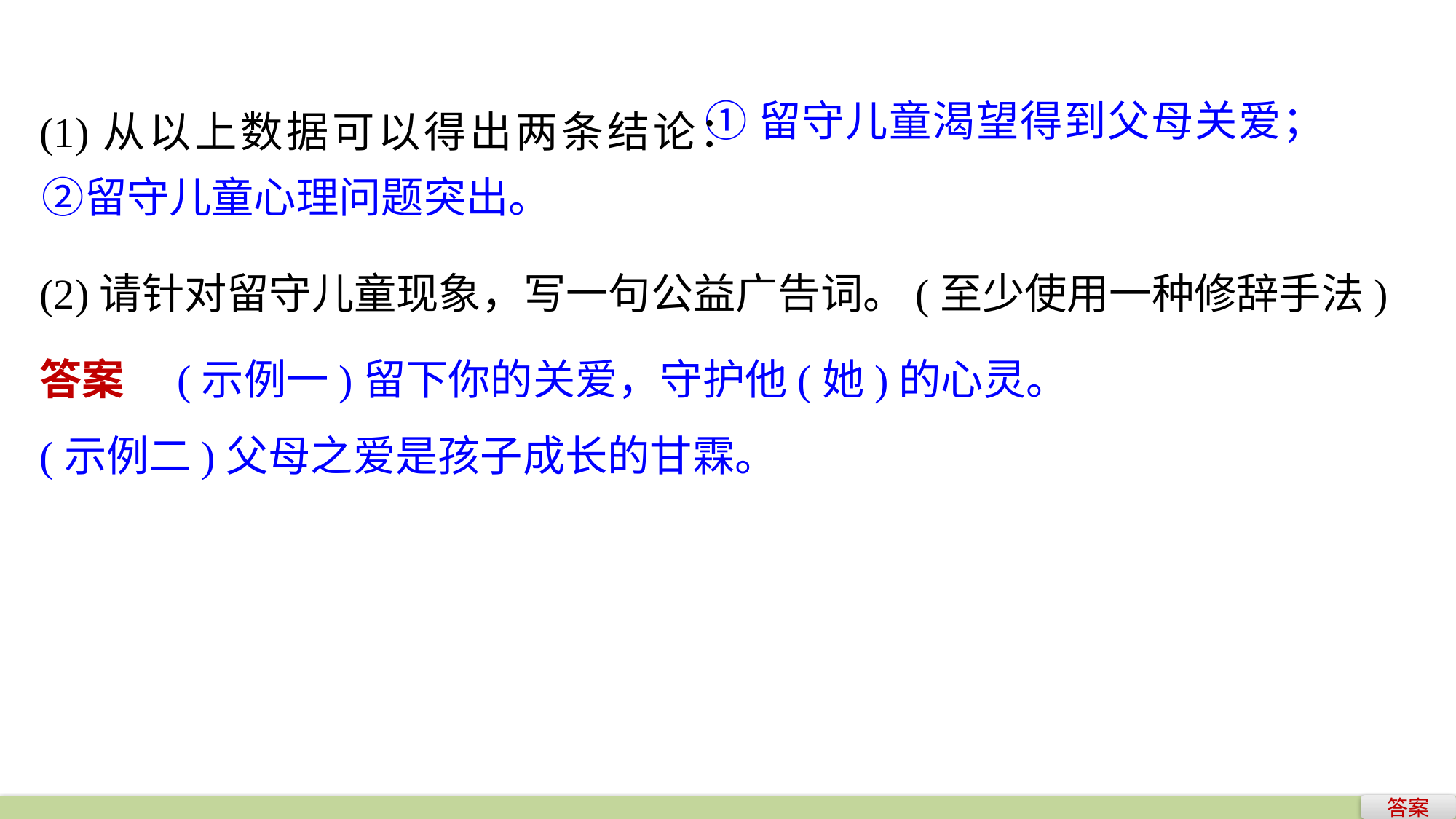

①留守儿童渴望得到父母关爱；②留守儿童心理问题突出。
(1)从以上数据可以得出两条结论：
(2)请针对留守儿童现象，写一句公益广告词。(至少使用一种修辞手法)
答案　(示例一)留下你的关爱，守护他(她)的心灵。
(示例二)父母之爱是孩子成长的甘霖。
答案